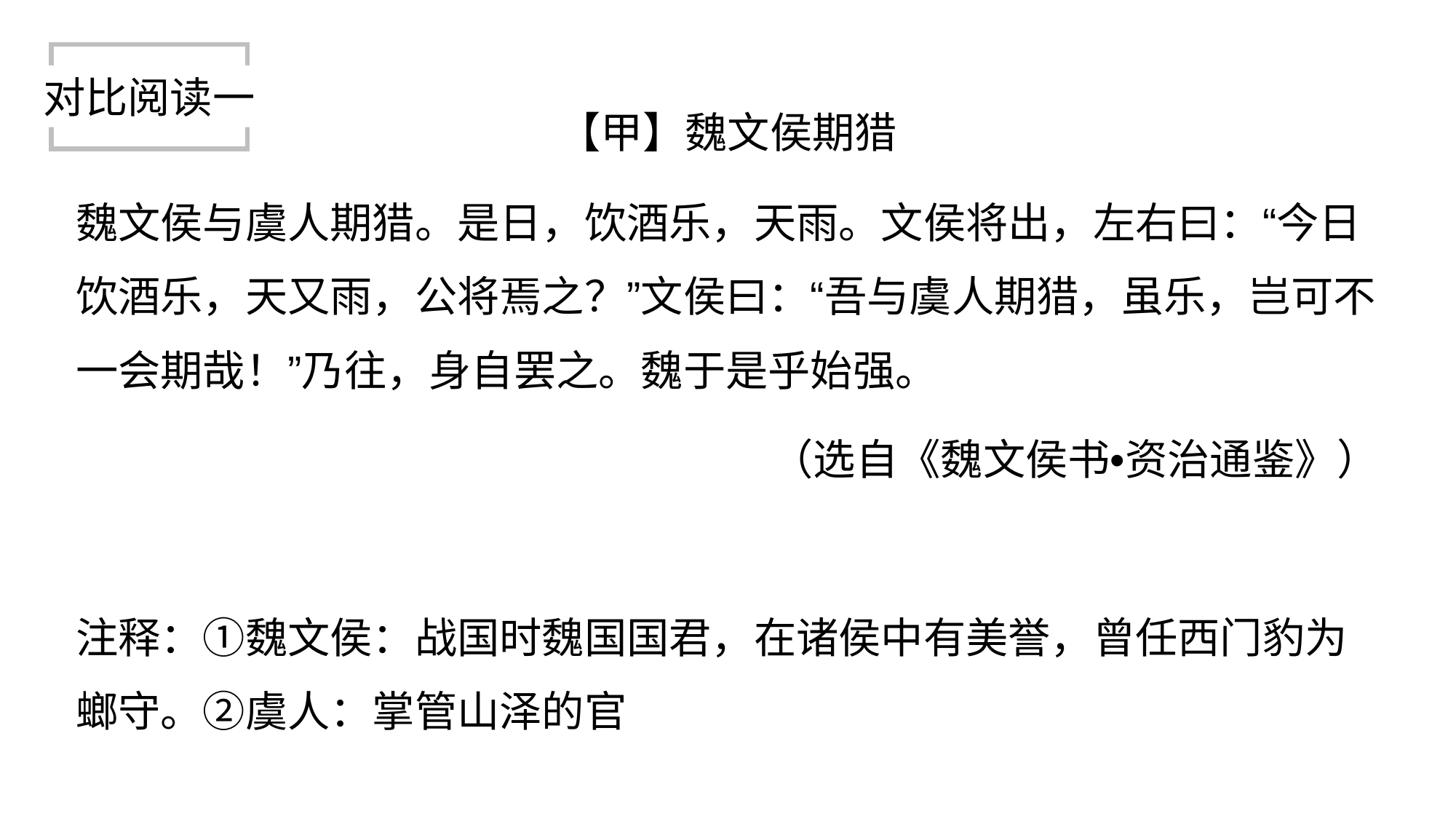

对比阅读一
【甲】魏文侯期猎
魏文侯与虞人期猎。是日，饮酒乐，天雨。文侯将出，左右曰：“今日饮酒乐，天又雨，公将焉之？”文侯曰：“吾与虞人期猎，虽乐，岂可不一会期哉！”乃往，身自罢之。魏于是乎始强。
（选自《魏文侯书•资治通鉴》）

注释：①魏文侯：战国时魏国国君，在诸侯中有美誉，曾任西门豹为螂守。②虞人：掌管山泽的官